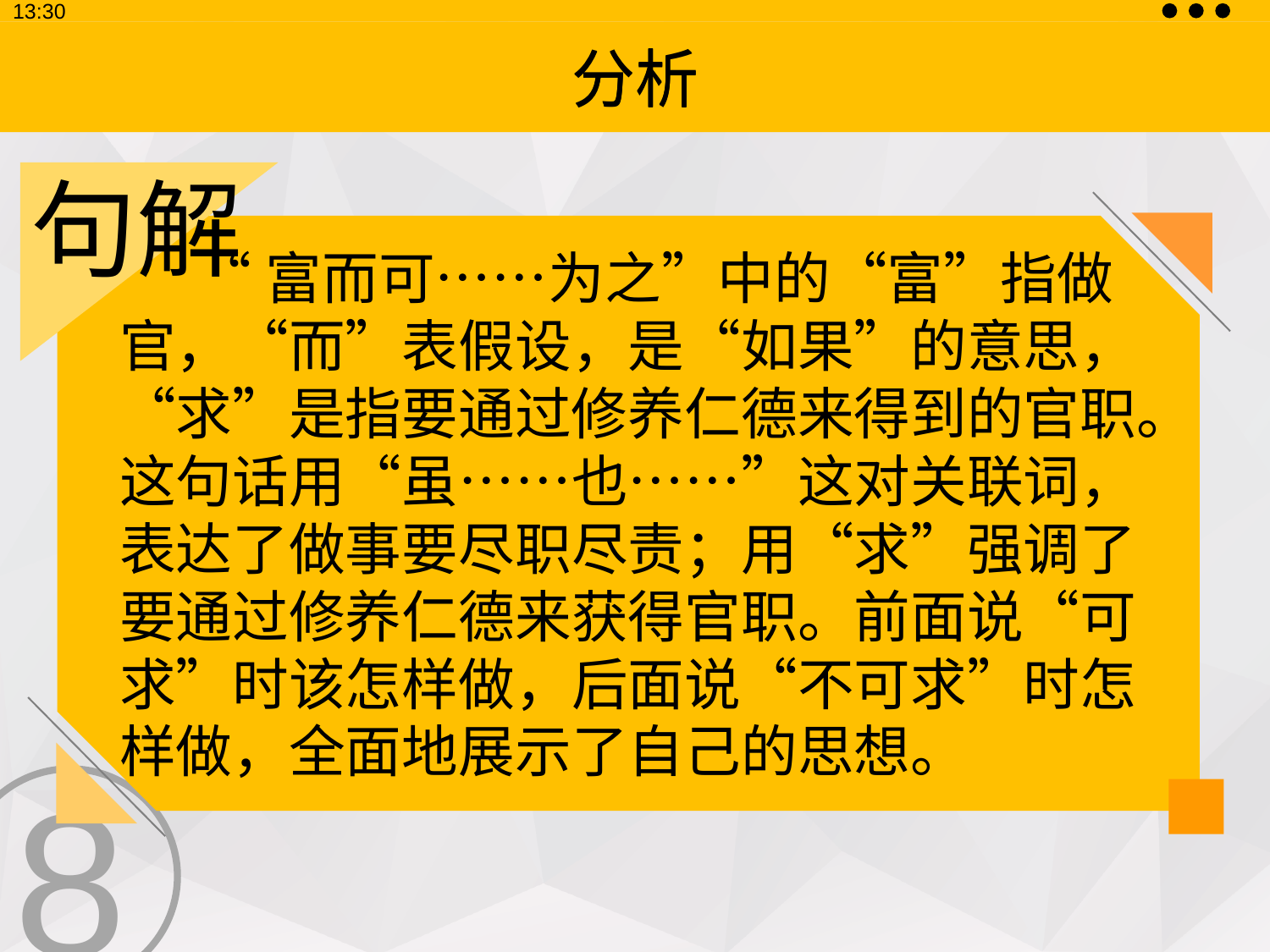

13:30

分析
分析

句解

      “富而可……为之”中的“富”指做官，“而”表假设，是“如果”的意思，“求”是指要通过修养仁德来得到的官职。这句话用“虽……也……”这对关联词，表达了做事要尽职尽责；用“求”强调了要通过修养仁德来获得官职。前面说“可求”时该怎样做，后面说“不可求”时怎样做，全面地展示了自己的思想。

8